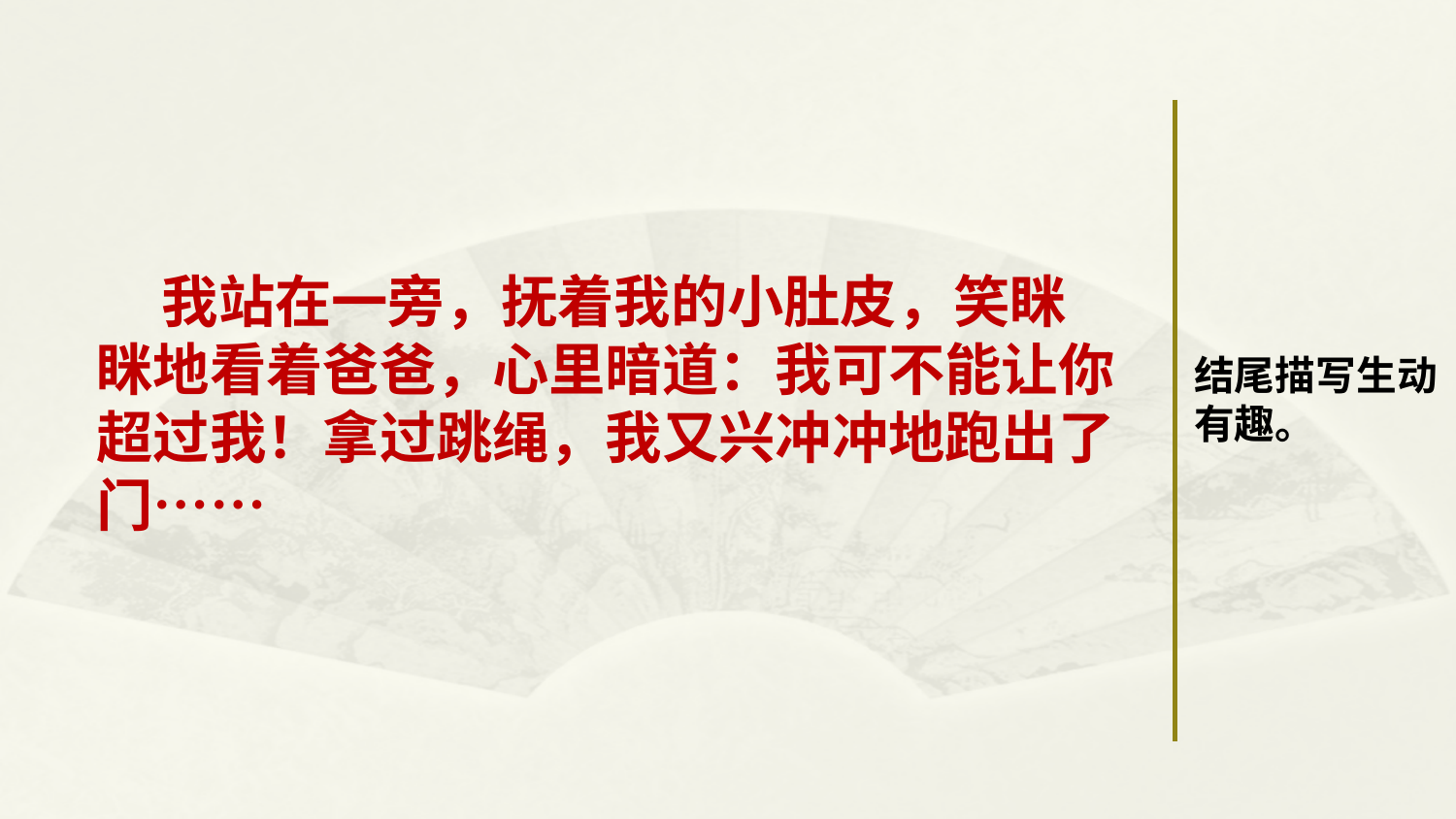

我站在一旁，抚着我的小肚皮，笑眯眯地看着爸爸，心里暗道：我可不能让你超过我！拿过跳绳，我又兴冲冲地跑出了门……
结尾描写生动有趣。